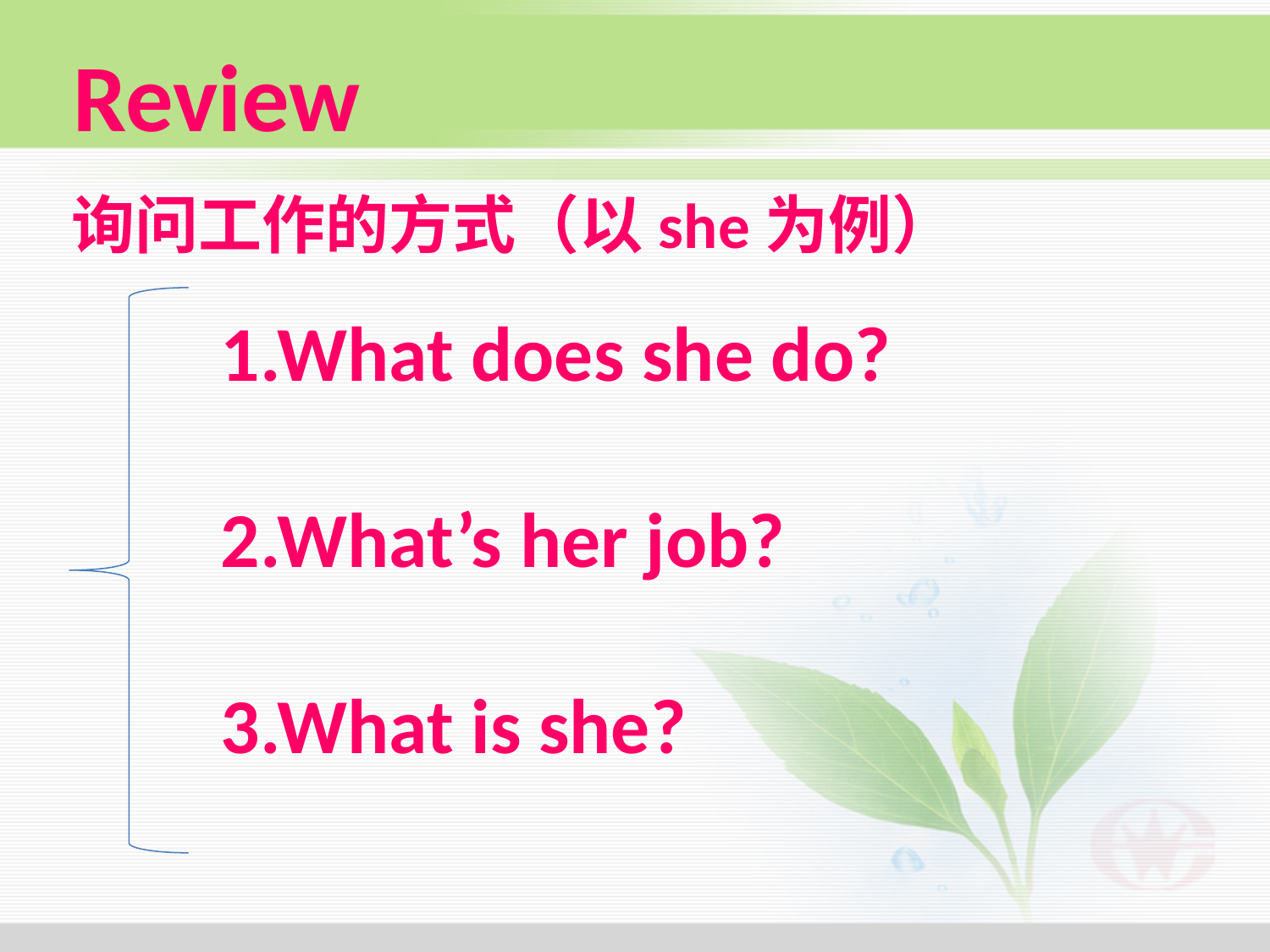

Review
询问工作的方式（以she为例）

1.What does she do?

2.What’s her job?

3.What is she?